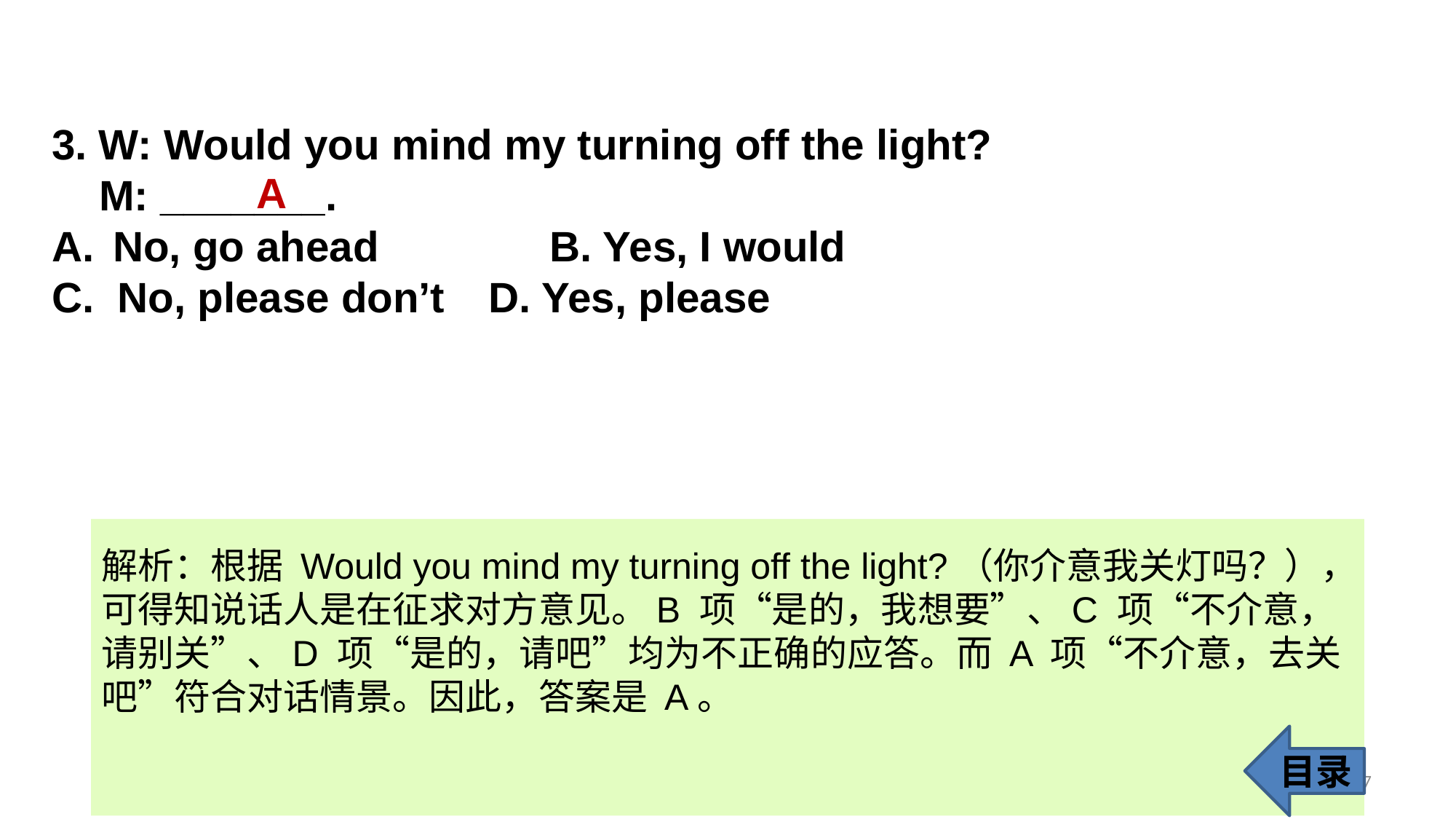

3. W: Would you mind my turning off the light?
    M: _______.
No, go ahead 		B. Yes, I would
C.  No, please don’t 	D. Yes, please
A

解析：根据 Would you mind my turning off the light?（你介意我关灯吗？），可得知说话人是在征求对方意见。B 项“是的，我想要”、C 项“不介意，请别关”、D 项“是的，请吧”均为不正确的应答。而 A 项“不介意，去关吧”符合对话情景。因此，答案是 A。
目录
7